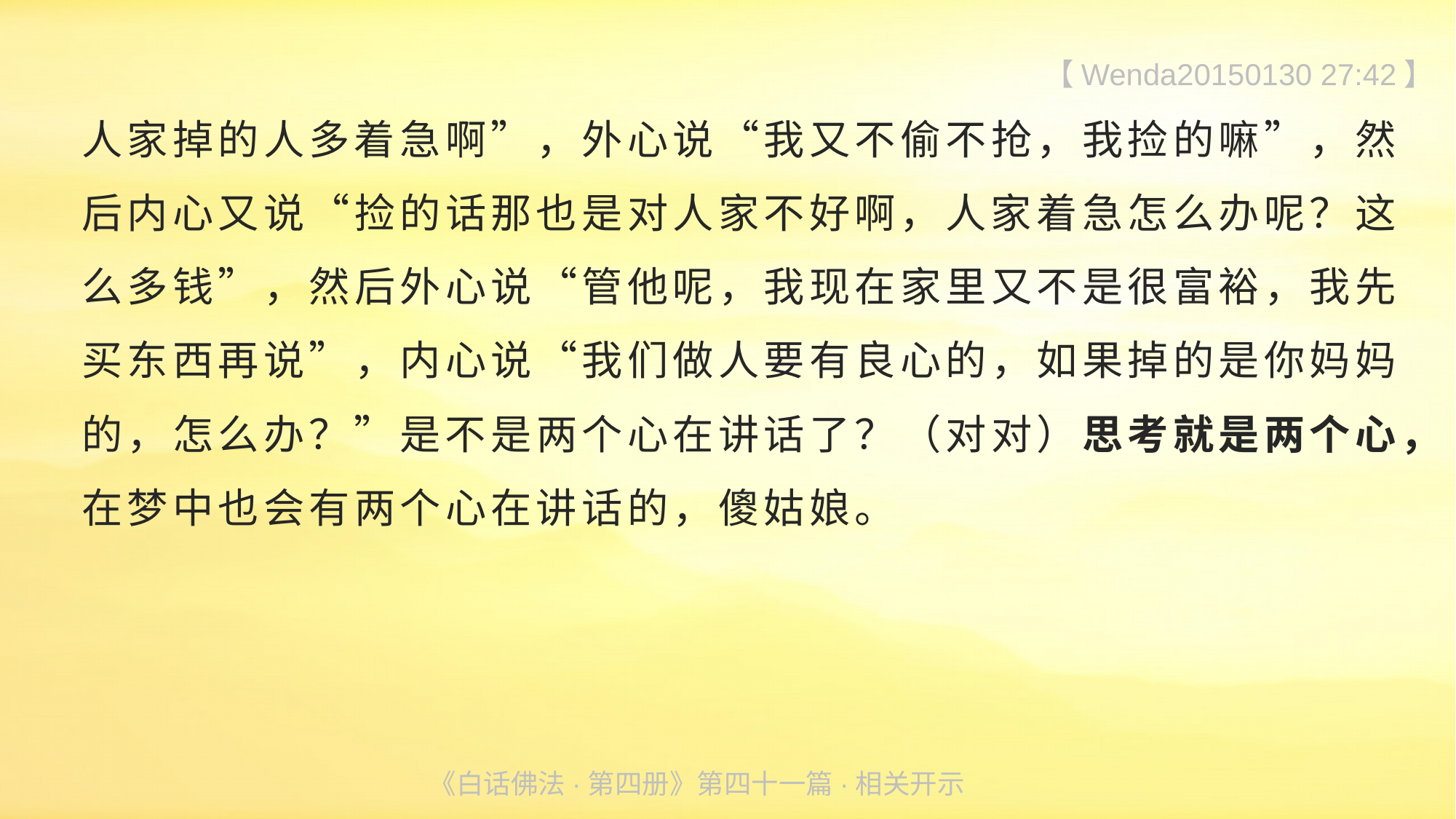

【Wenda20150130 27:42】
人家掉的人多着急啊”，外心说“我又不偷不抢，我捡的嘛”，然后内心又说“捡的话那也是对人家不好啊，人家着急怎么办呢？这么多钱”，然后外心说“管他呢，我现在家里又不是很富裕，我先买东西再说”，内心说“我们做人要有良心的，如果掉的是你妈妈的，怎么办？”是不是两个心在讲话了？（对对）思考就是两个心，在梦中也会有两个心在讲话的，傻姑娘。

《白话佛法·第四册》第四十一篇·相关开示